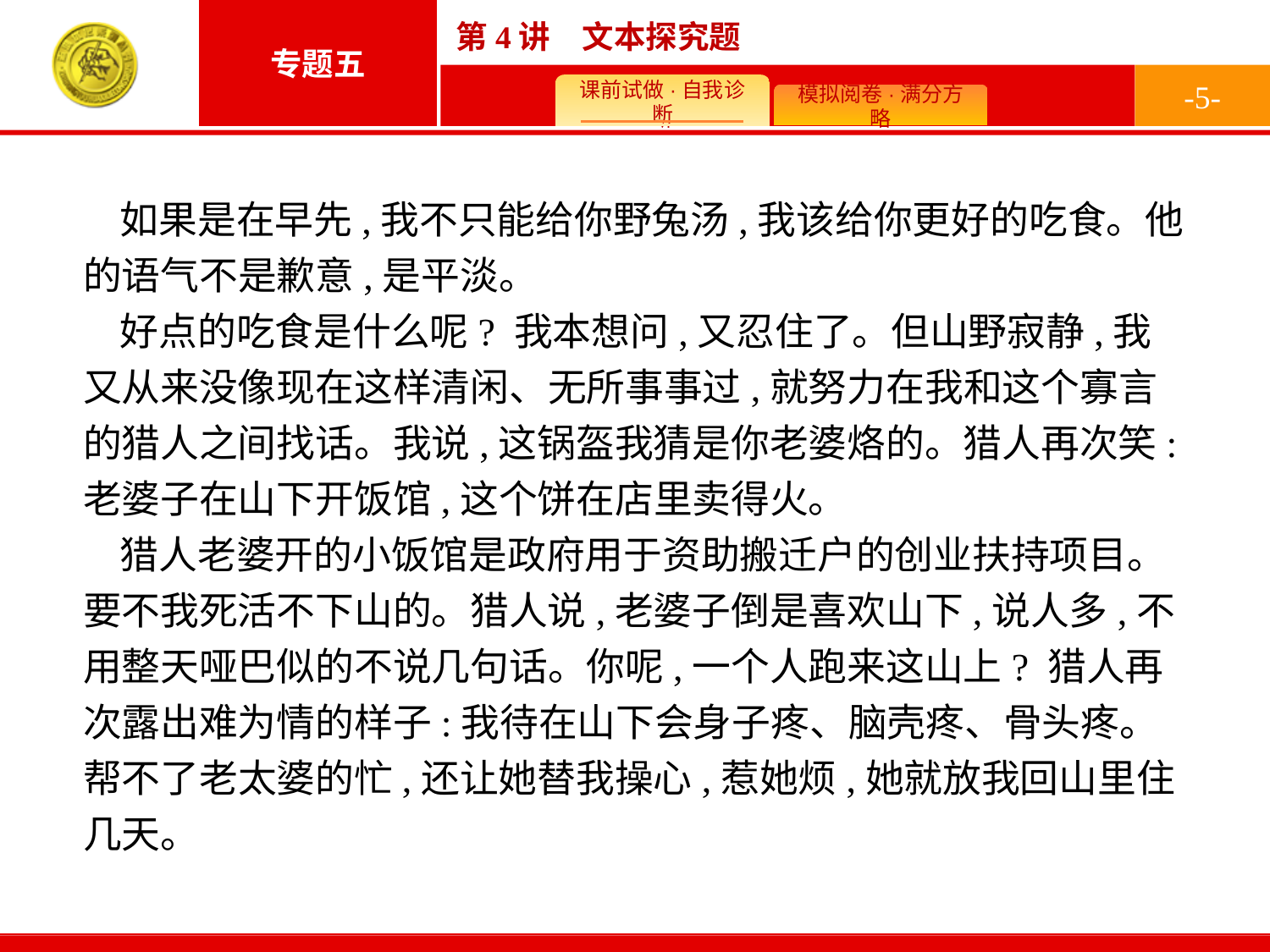

-5-
如果是在早先,我不只能给你野兔汤,我该给你更好的吃食。他的语气不是歉意,是平淡。
好点的吃食是什么呢? 我本想问,又忍住了。但山野寂静,我又从来没像现在这样清闲、无所事事过,就努力在我和这个寡言的猎人之间找话。我说,这锅盔我猜是你老婆烙的。猎人再次笑:老婆子在山下开饭馆,这个饼在店里卖得火。
猎人老婆开的小饭馆是政府用于资助搬迁户的创业扶持项目。要不我死活不下山的。猎人说,老婆子倒是喜欢山下,说人多,不用整天哑巴似的不说几句话。你呢,一个人跑来这山上? 猎人再次露出难为情的样子:我待在山下会身子疼、脑壳疼、骨头疼。帮不了老太婆的忙,还让她替我操心,惹她烦,她就放我回山里住几天。